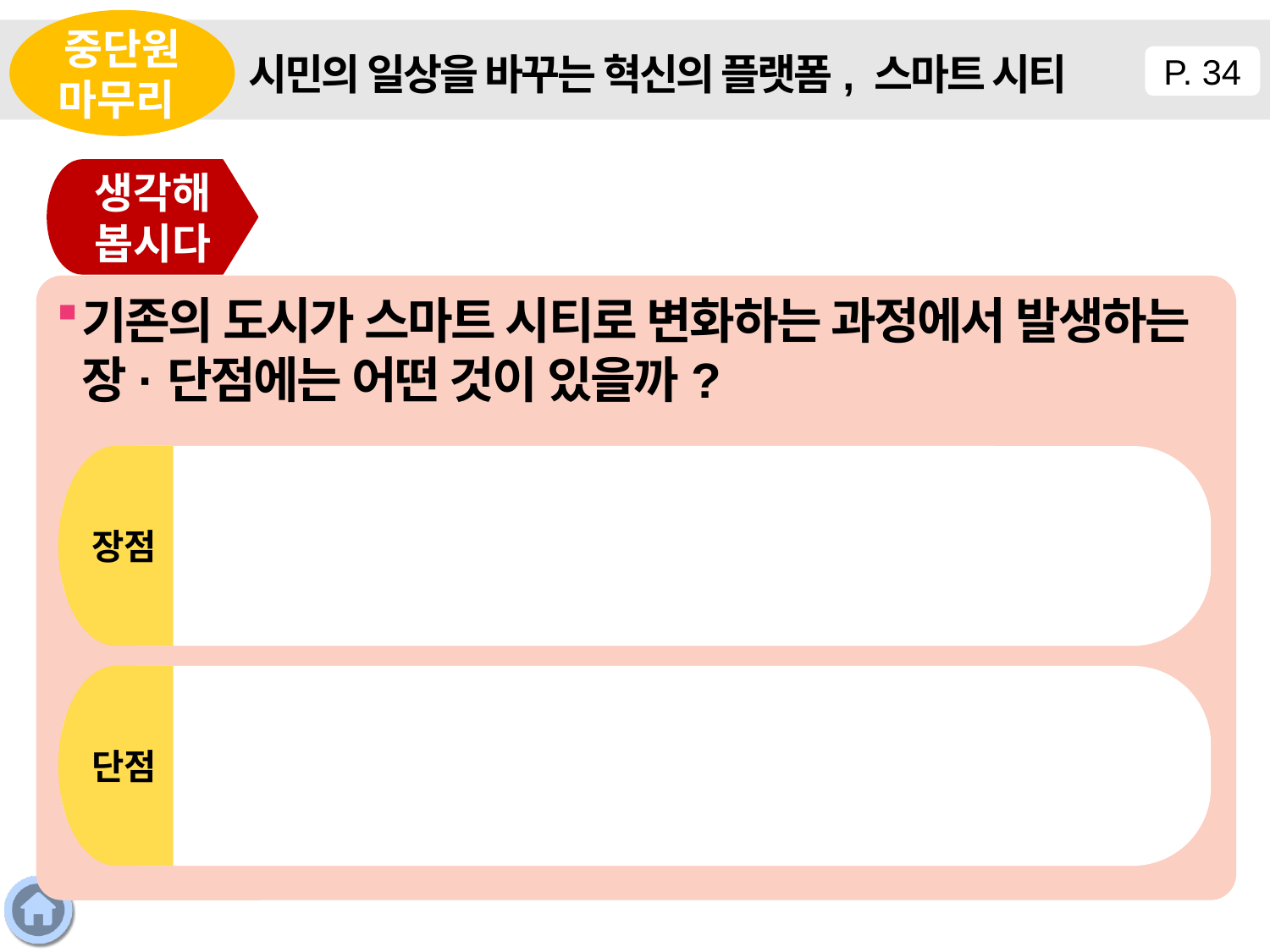

중단원 마무리

시민의 일상을 바꾸는 혁신의 플랫폼, 스마트 시티
P. 34
생각해 봅시다
기존의 도시가 스마트 시티로 변화하는 과정에서 발생하는 장·단점에는 어떤 것이 있을까?
장점

단점